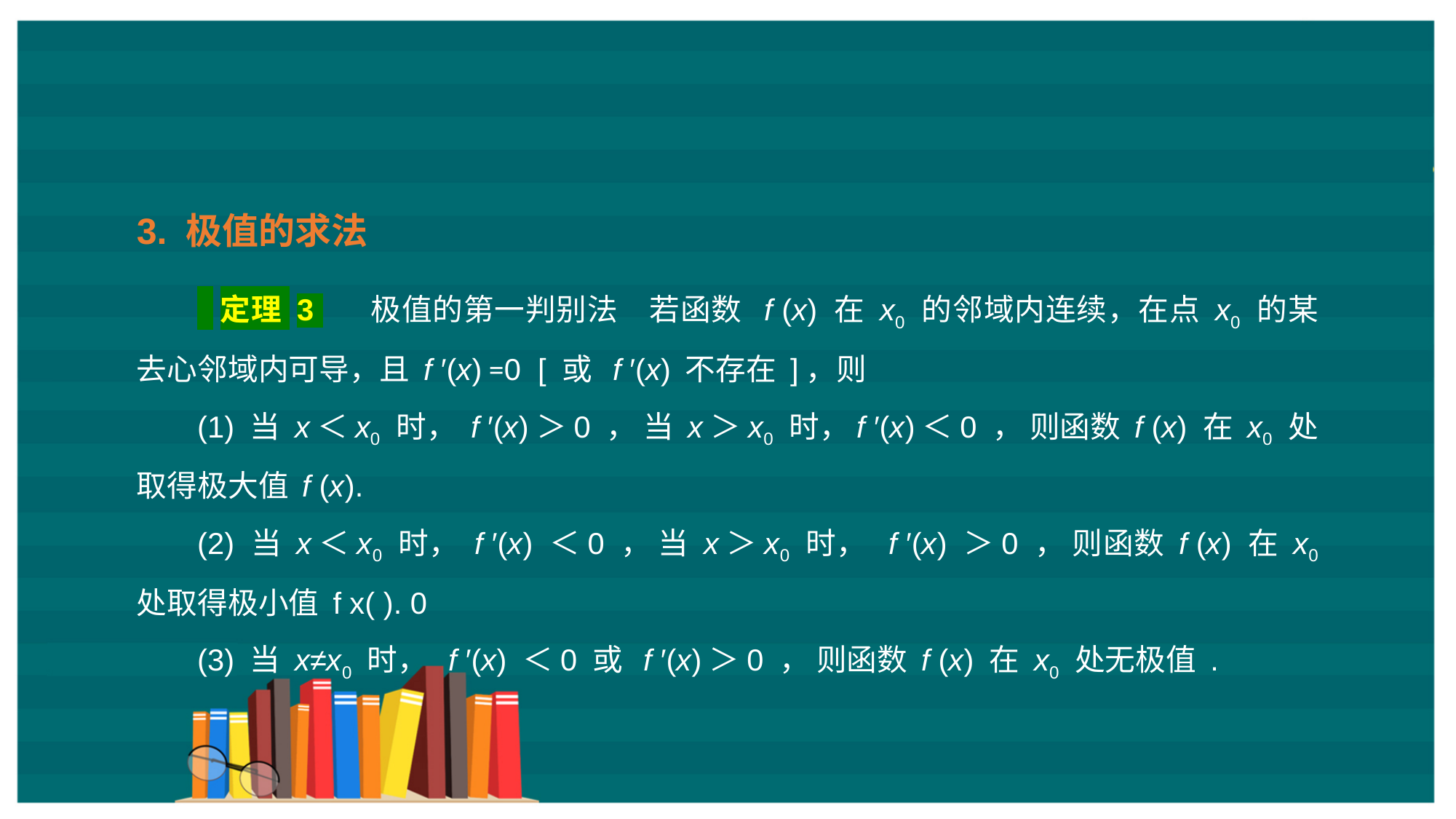

3. 极值的求法
  定理 3  　极值的第一判别法　若函数  f (x) 在 x0 的邻域内连续，在点 x0 的某去心邻域内可导，且 f ′(x) =0  [ 或  f ′(x) 不存在 ]，则
(1) 当 x＜x0 时， f ′(x)＞0 ， 当 x＞x0 时，f ′(x)＜0 ， 则函数 f (x) 在 x0 处取得极大值 f (x).
(2) 当 x＜x0 时， f ′(x) ＜0 ， 当 x＞x0 时，  f ′(x) ＞0 ， 则函数 f (x) 在 x0 处取得极小值 f x( ). 0
(3) 当 x≠x0 时，  f ′(x) ＜0 或  f ′(x)＞0 ， 则函数 f (x) 在 x0 处无极值 .